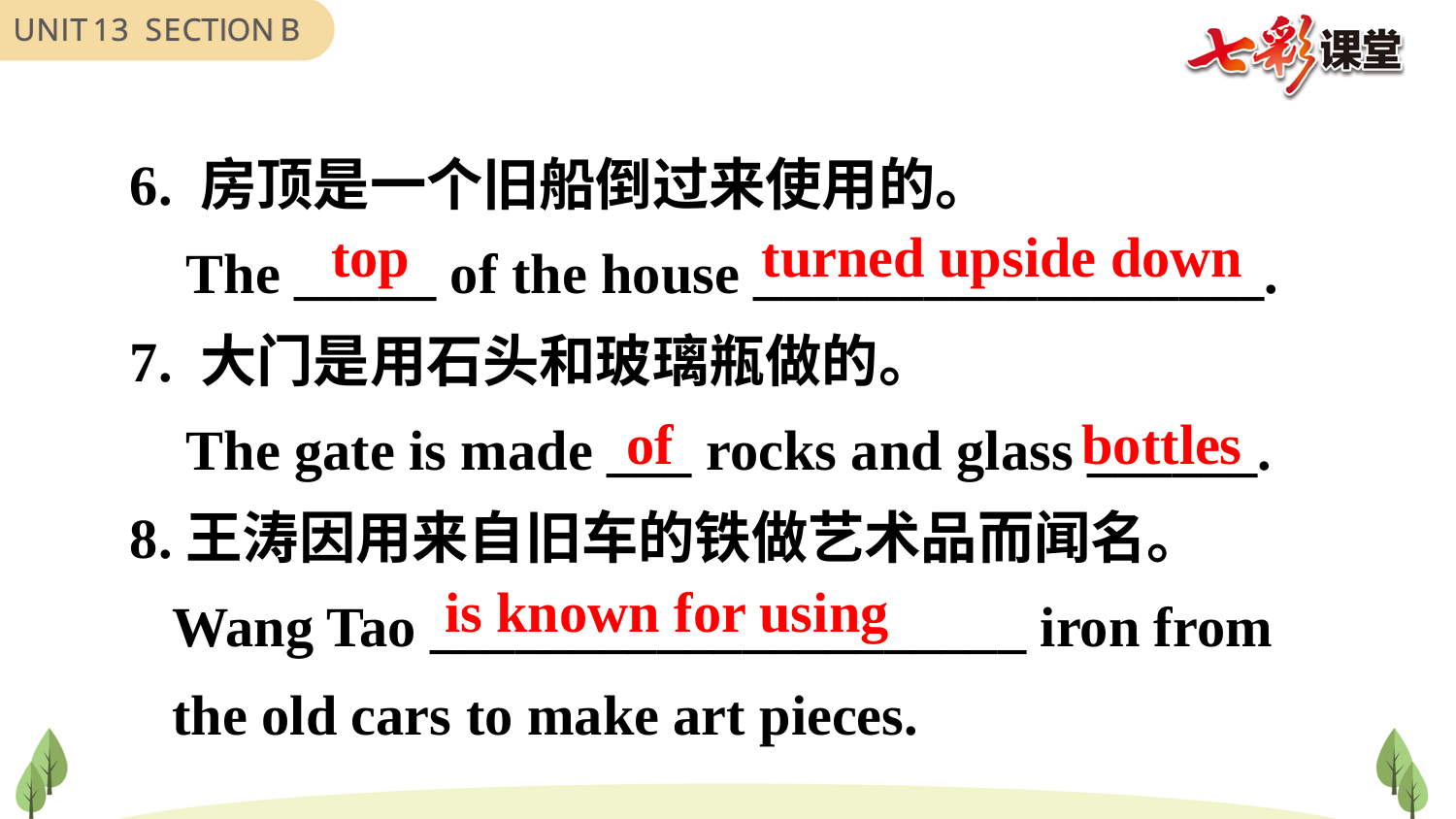

6. 房顶是一个旧船倒过来使用的。
    The _____ of the house __________________.
7. 大门是用石头和玻璃瓶做的。
    The gate is made ___ rocks and glass ______.
8.王涛因用来自旧车的铁做艺术品而闻名。
   Wang Tao _____________________ iron from
   the old cars to make art pieces.
top                         turned upside down
of                             bottles
is known for using